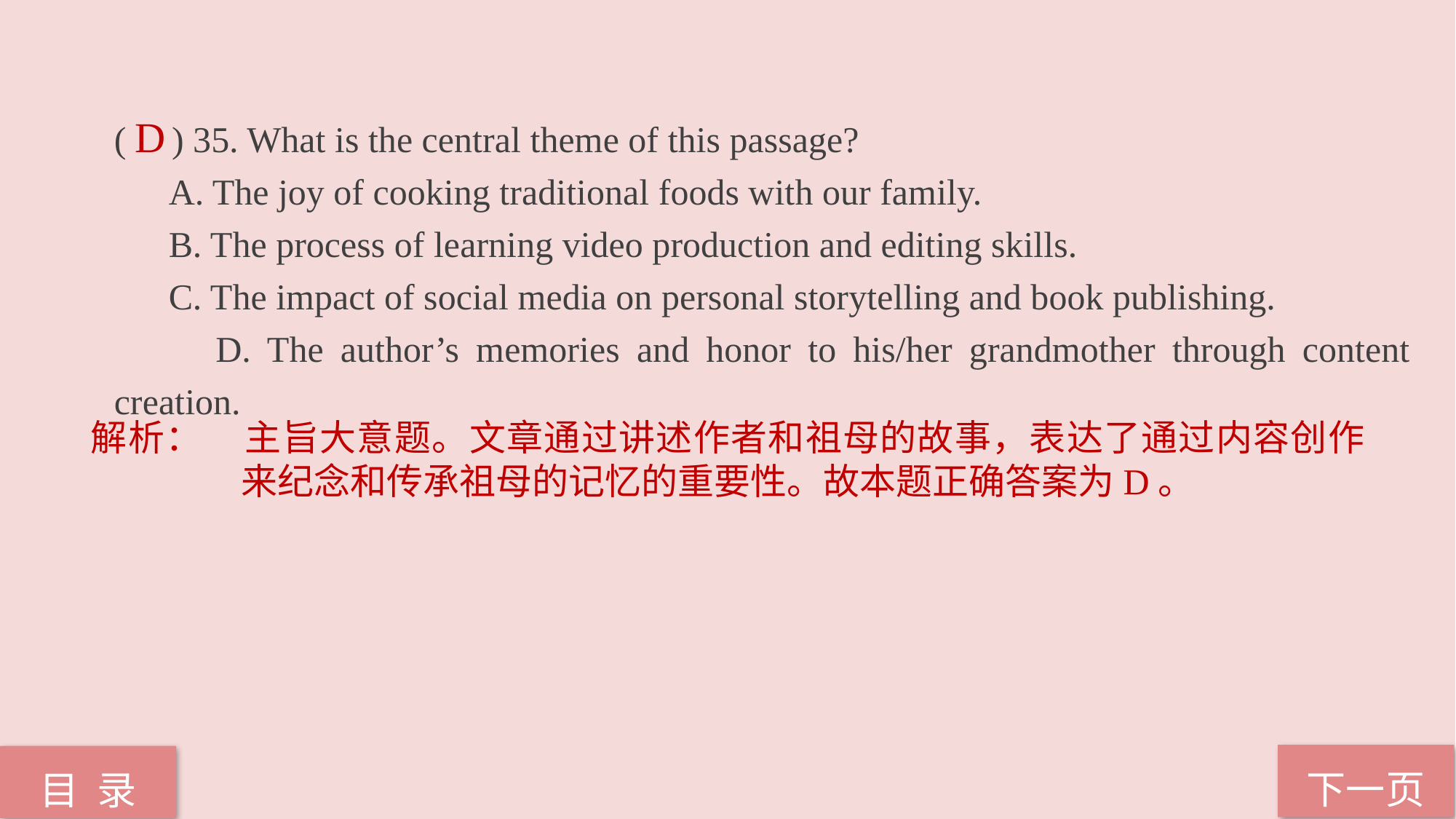

(     ) 35. What is the central theme of this passage?
      A. The joy of cooking traditional foods with our family.
      B. The process of learning video production and editing skills.
      C. The impact of social media on personal storytelling and book publishing.
      D. The author’s memories and honor to his/her grandmother through content creation.
D
解析：	主旨大意题。文章通过讲述作者和祖母的故事，表达了通过内容创作来纪念和传承祖母的记忆的重要性。故本题正确答案为D。